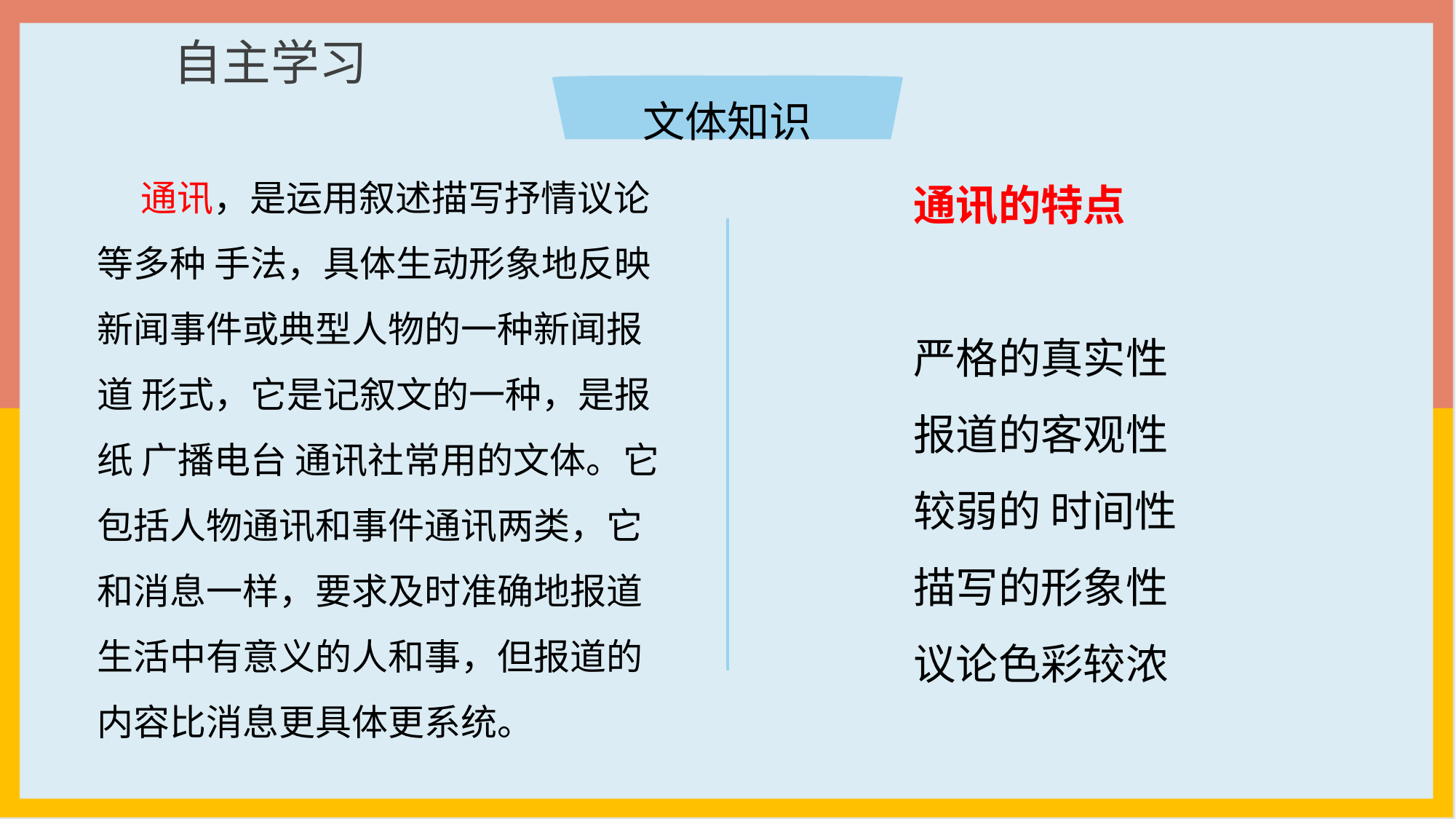

自主学习
文体知识
      通讯，是运用叙述描写抒情议论等多种 手法，具体生动形象地反映新闻事件或典型人物的一种新闻报道 形式，它是记叙文的一种，是报纸 广播电台 通讯社常用的文体。它包括人物通讯和事件通讯两类，它和消息一样，要求及时准确地报道生活中有意义的人和事，但报道的内容比消息更具体更系统。

通讯的特点

严格的真实性
报道的客观性
较弱的 时间性
描写的形象性
议论色彩较浓